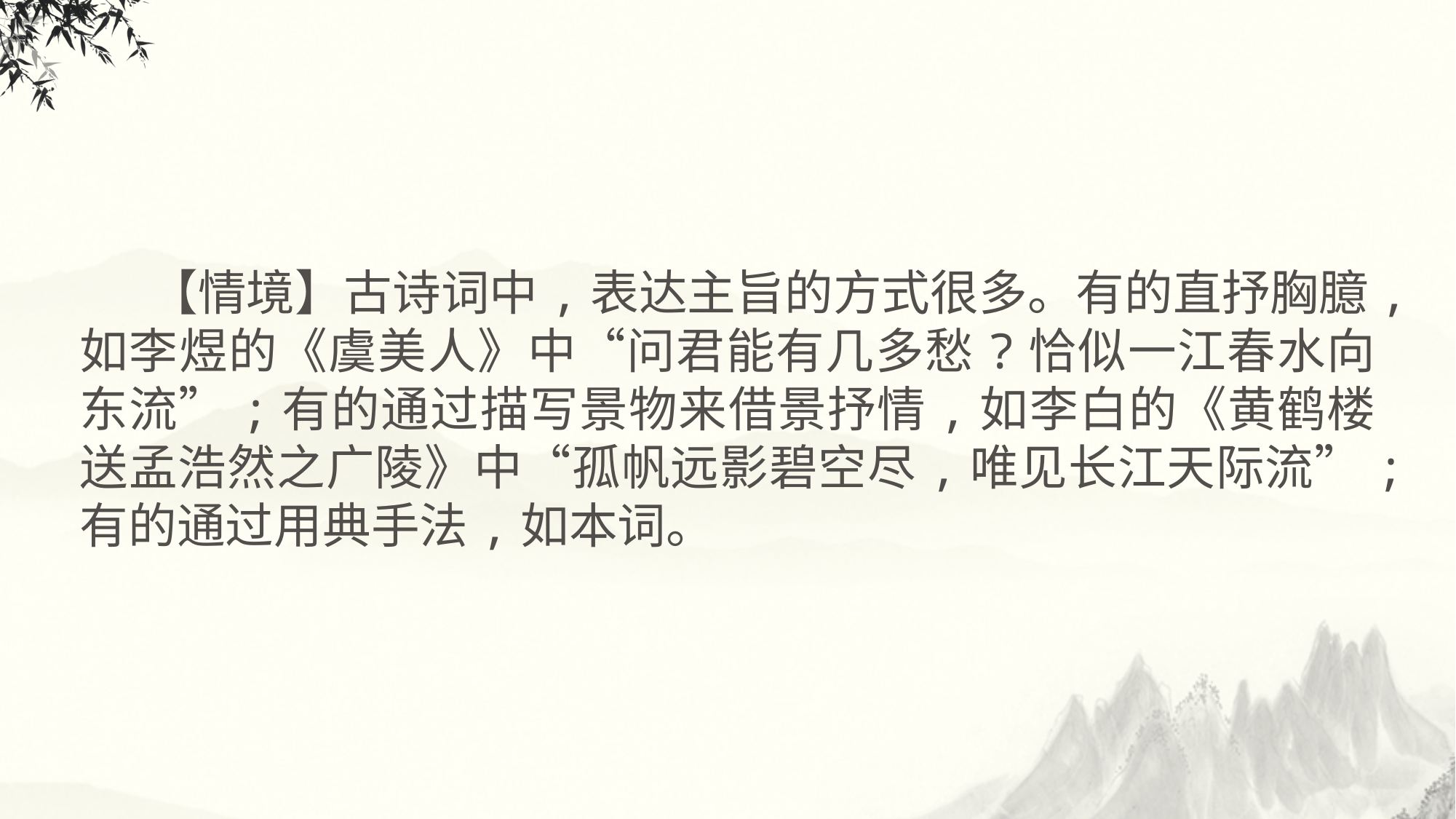

【情境】古诗词中,表达主旨的方式很多。有的直抒胸臆,如李煜的《虞美人》中“问君能有几多愁?恰似一江春水向东流”;有的通过描写景物来借景抒情,如李白的《黄鹤楼送孟浩然之广陵》中“孤帆远影碧空尽,唯见长江天际流”;有的通过用典手法,如本词。